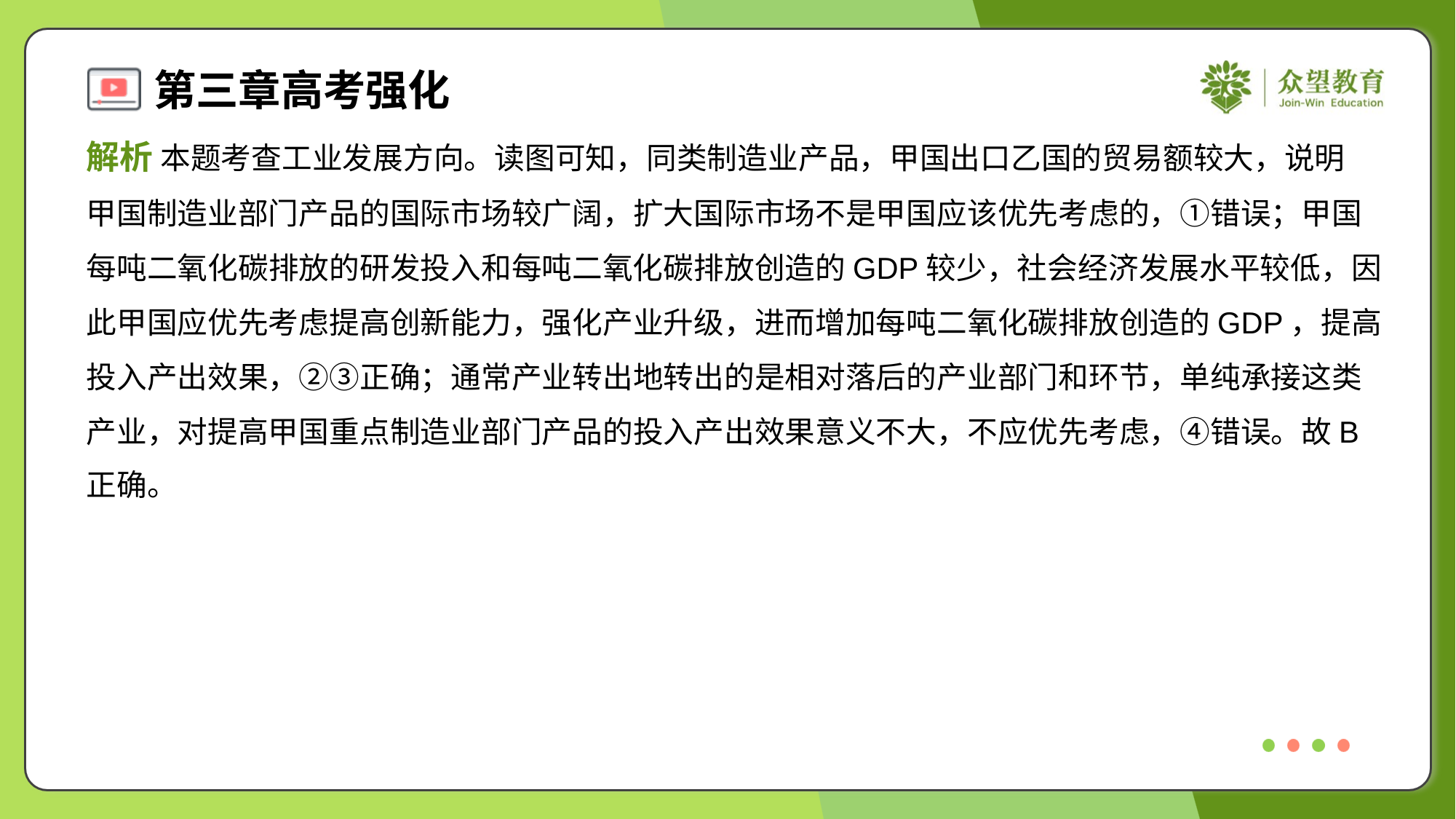

解析 本题考查工业发展方向。读图可知，同类制造业产品，甲国出口乙国的贸易额较大，说明
甲国制造业部门产品的国际市场较广阔，扩大国际市场不是甲国应该优先考虑的，①错误；甲国
每吨二氧化碳排放的研发投入和每吨二氧化碳排放创造的GDP较少，社会经济发展水平较低，因
此甲国应优先考虑提高创新能力，强化产业升级，进而增加每吨二氧化碳排放创造的GDP，提高
投入产出效果，②③正确；通常产业转出地转出的是相对落后的产业部门和环节，单纯承接这类
产业，对提高甲国重点制造业部门产品的投入产出效果意义不大，不应优先考虑，④错误。故B
正确。